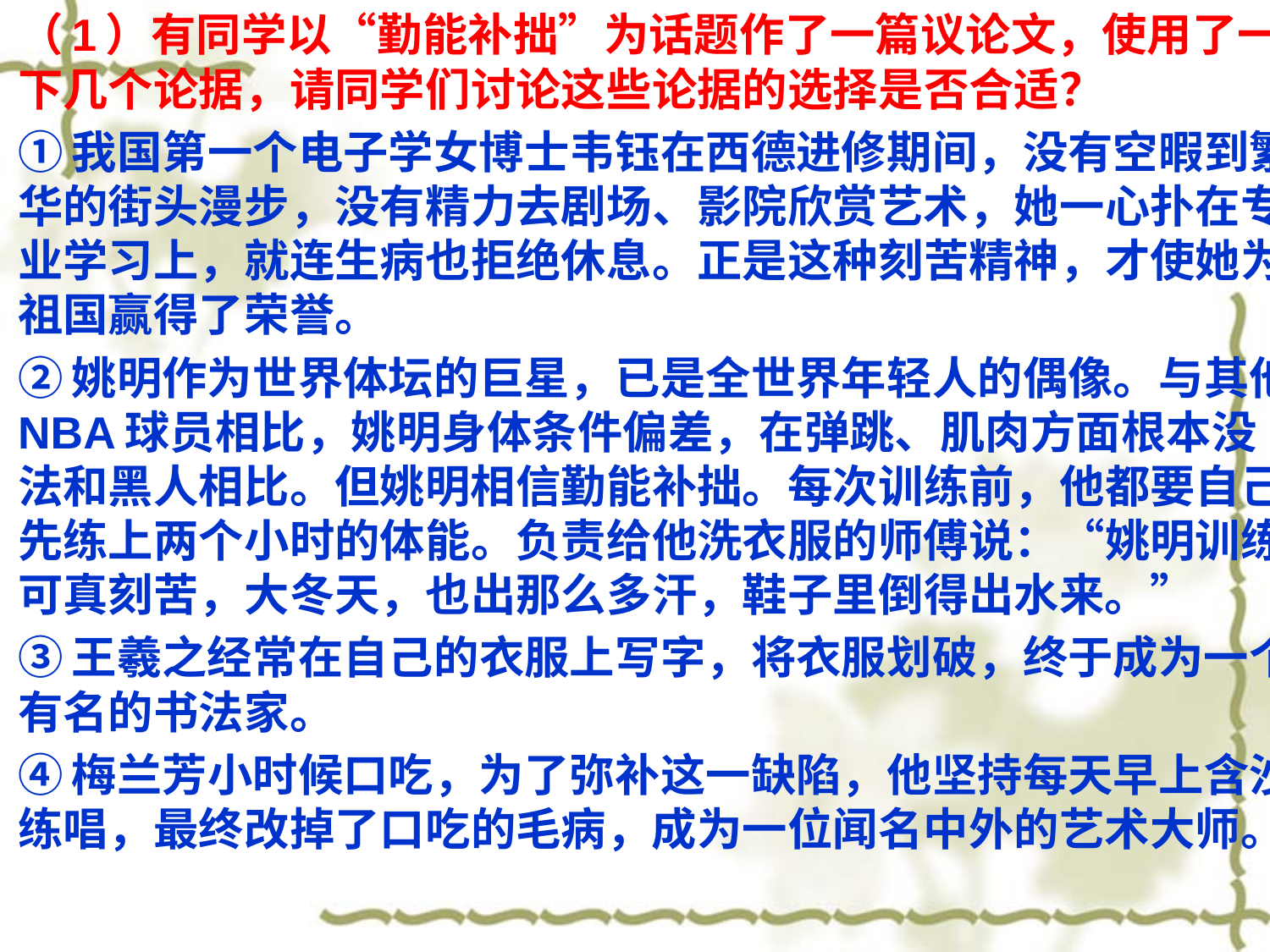

（1）有同学以“勤能补拙”为话题作了一篇议论文，使用了一下几个论据，请同学们讨论这些论据的选择是否合适？
①我国第一个电子学女博士韦钰在西德进修期间，没有空暇到繁华的街头漫步，没有精力去剧场、影院欣赏艺术，她一心扑在专业学习上，就连生病也拒绝休息。正是这种刻苦精神，才使她为祖国赢得了荣誉。
②姚明作为世界体坛的巨星，已是全世界年轻人的偶像。与其他NBA球员相比，姚明身体条件偏差，在弹跳、肌肉方面根本没法和黑人相比。但姚明相信勤能补拙。每次训练前，他都要自己先练上两个小时的体能。负责给他洗衣服的师傅说：“姚明训练可真刻苦，大冬天，也出那么多汗，鞋子里倒得出水来。”
③王羲之经常在自己的衣服上写字，将衣服划破，终于成为一个有名的书法家。
④梅兰芳小时候口吃，为了弥补这一缺陷，他坚持每天早上含沙练唱，最终改掉了口吃的毛病，成为一位闻名中外的艺术大师。